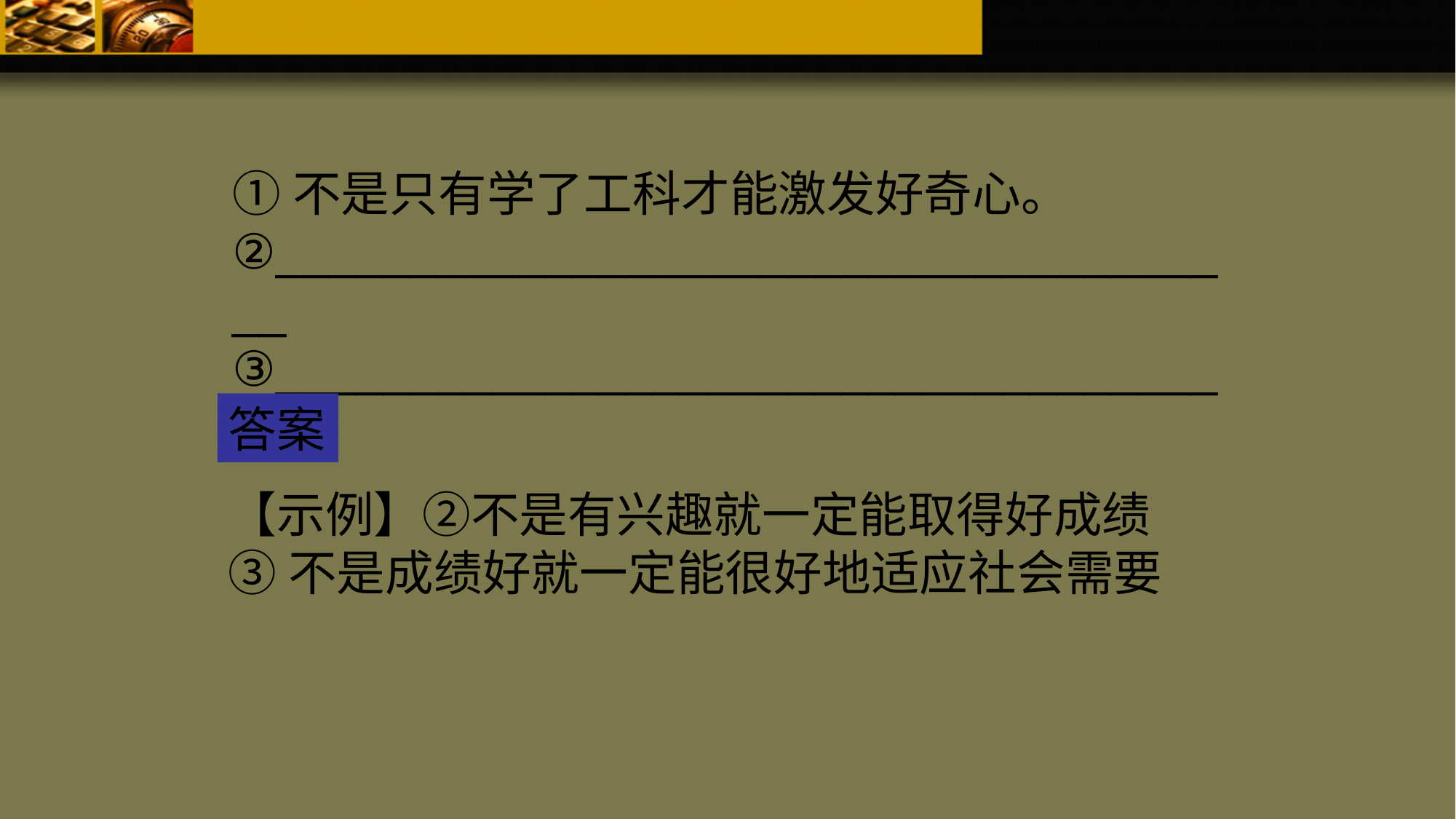

①不是只有学了工科才能激发好奇心。
②_____________________________________
③_____________________________________
答案
【示例】②不是有兴趣就一定能取得好成绩
③不是成绩好就一定能很好地适应社会需要